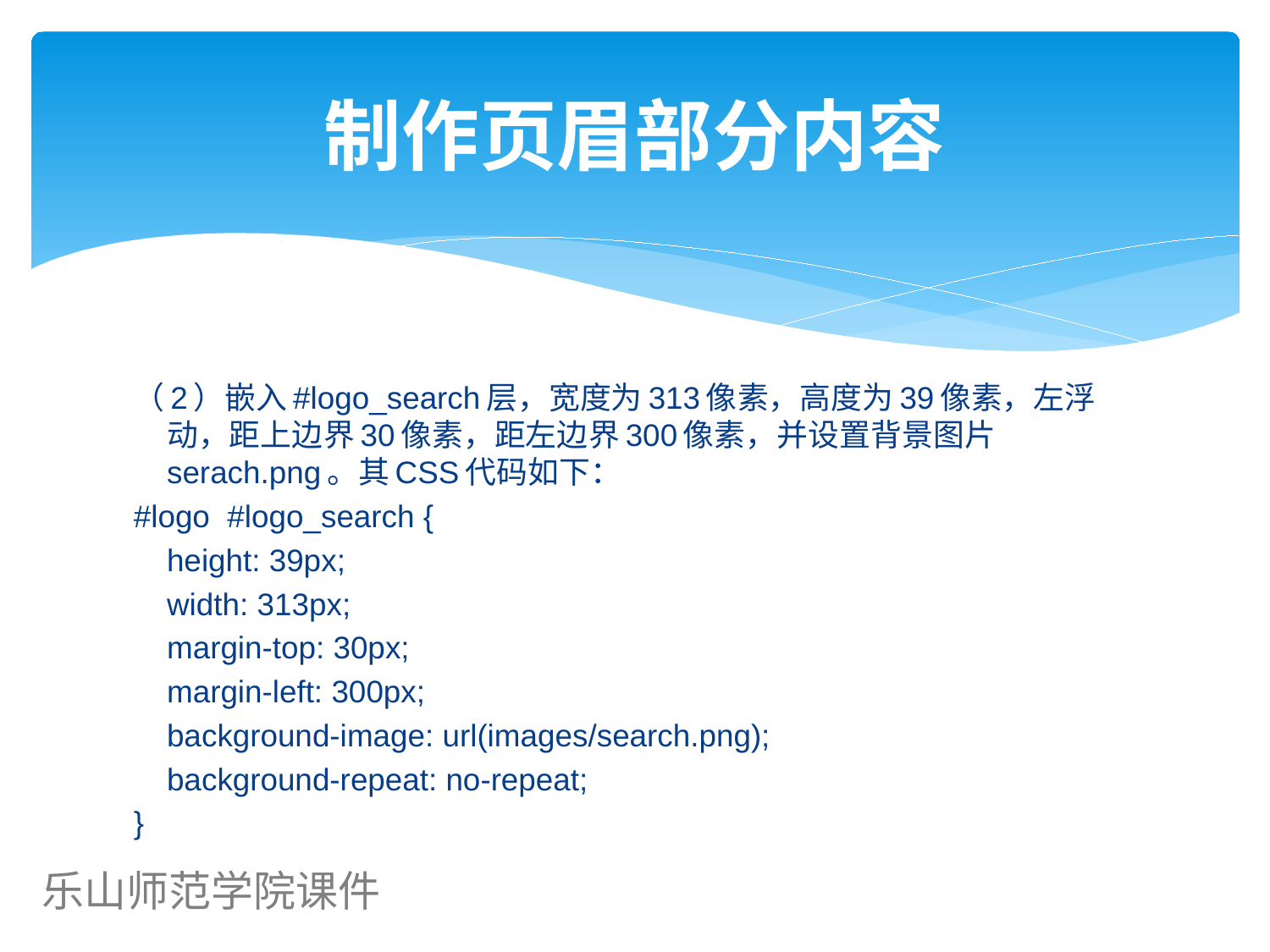

# 制作页眉部分内容
（2）嵌入#logo_search层，宽度为313像素，高度为39像素，左浮动，距上边界30像素，距左边界300像素，并设置背景图片serach.png。其CSS代码如下：
#logo  #logo_search {
	height: 39px;
	width: 313px;
	margin-top: 30px;
	margin-left: 300px;
	background-image: url(images/search.png);
	background-repeat: no-repeat;
}